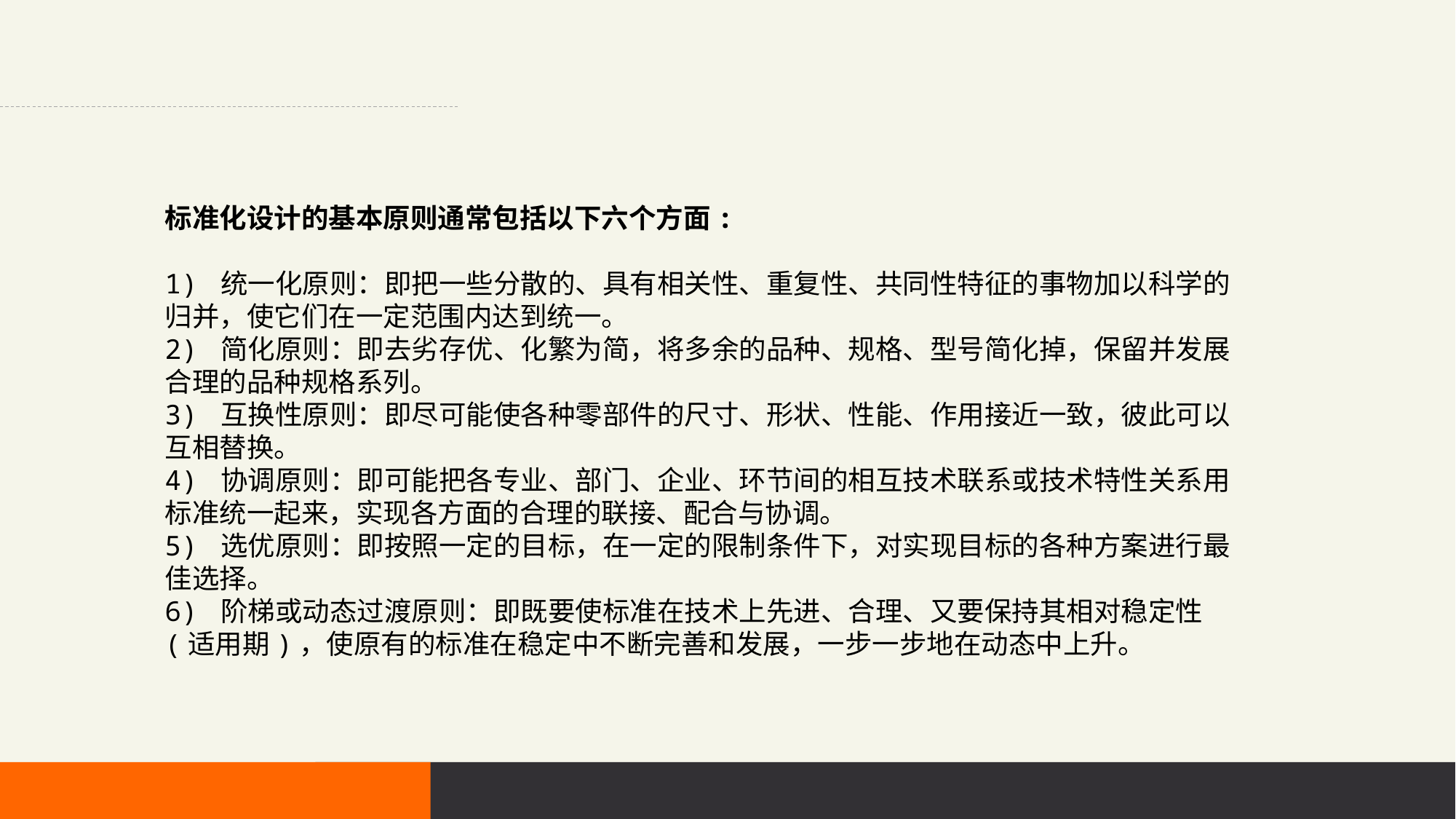

标准化设计的基本原则通常包括以下六个方面:

1) 统一化原则：即把一些分散的、具有相关性、重复性、共同性特征的事物加以科学的归并，使它们在一定范围内达到统一。
2) 简化原则：即去劣存优、化繁为简，将多余的品种、规格、型号简化掉，保留并发展合理的品种规格系列。
3) 互换性原则：即尽可能使各种零部件的尺寸、形状、性能、作用接近一致，彼此可以互相替换。
4) 协调原则：即可能把各专业、部门、企业、环节间的相互技术联系或技术特性关系用标准统一起来，实现各方面的合理的联接、配合与协调。
5) 选优原则：即按照一定的目标，在一定的限制条件下，对实现目标的各种方案进行最佳选择。
6) 阶梯或动态过渡原则：即既要使标准在技术上先进、合理、又要保持其相对稳定性(适用期)，使原有的标准在稳定中不断完善和发展，一步一步地在动态中上升。